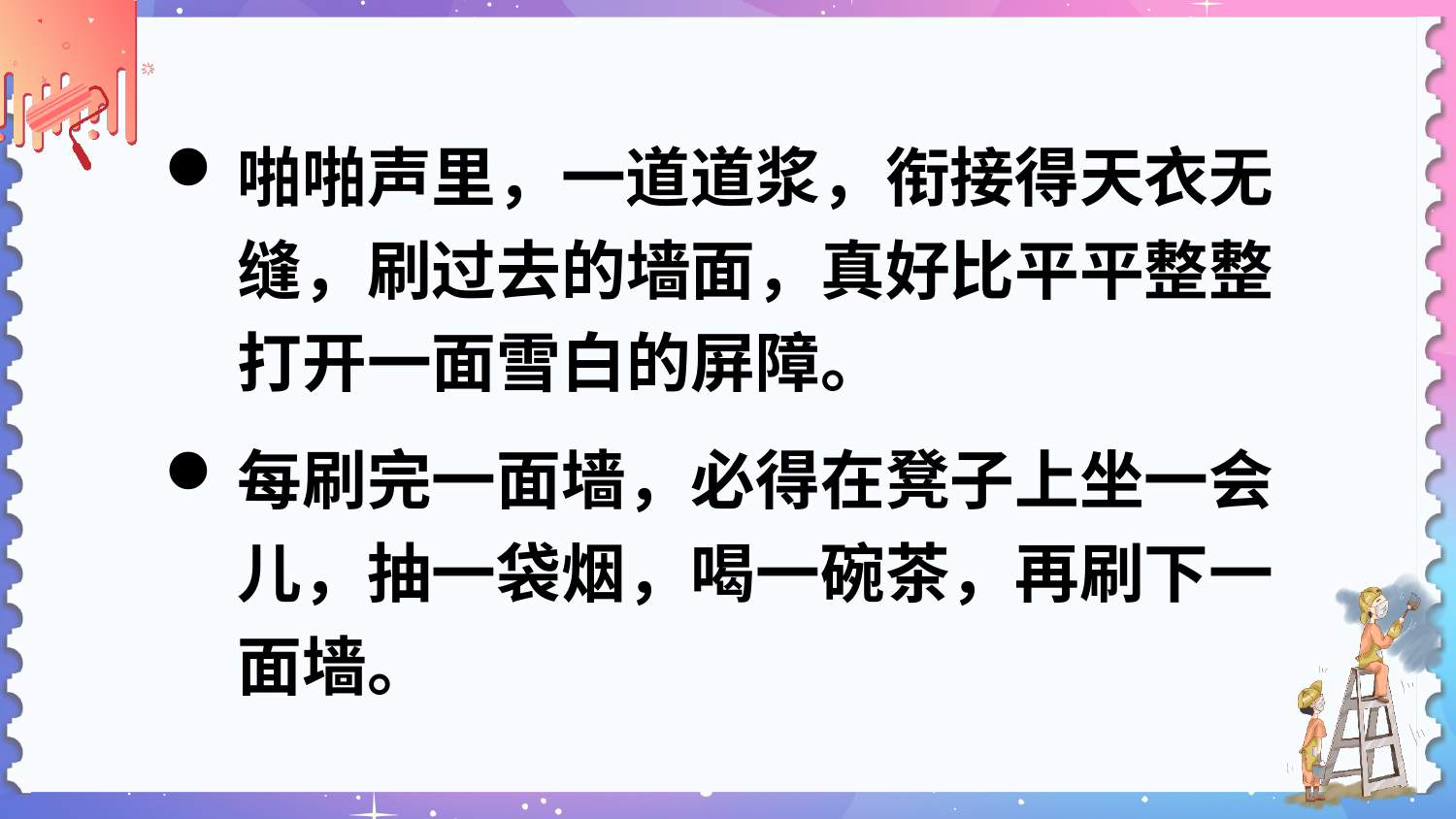

啪啪声里，一道道浆，衔接得天衣无缝，刷过去的墙面，真好比平平整整打开一面雪白的屏障。
每刷完一面墙，必得在凳子上坐一会儿，抽一袋烟，喝一碗茶，再刷下一面墙。